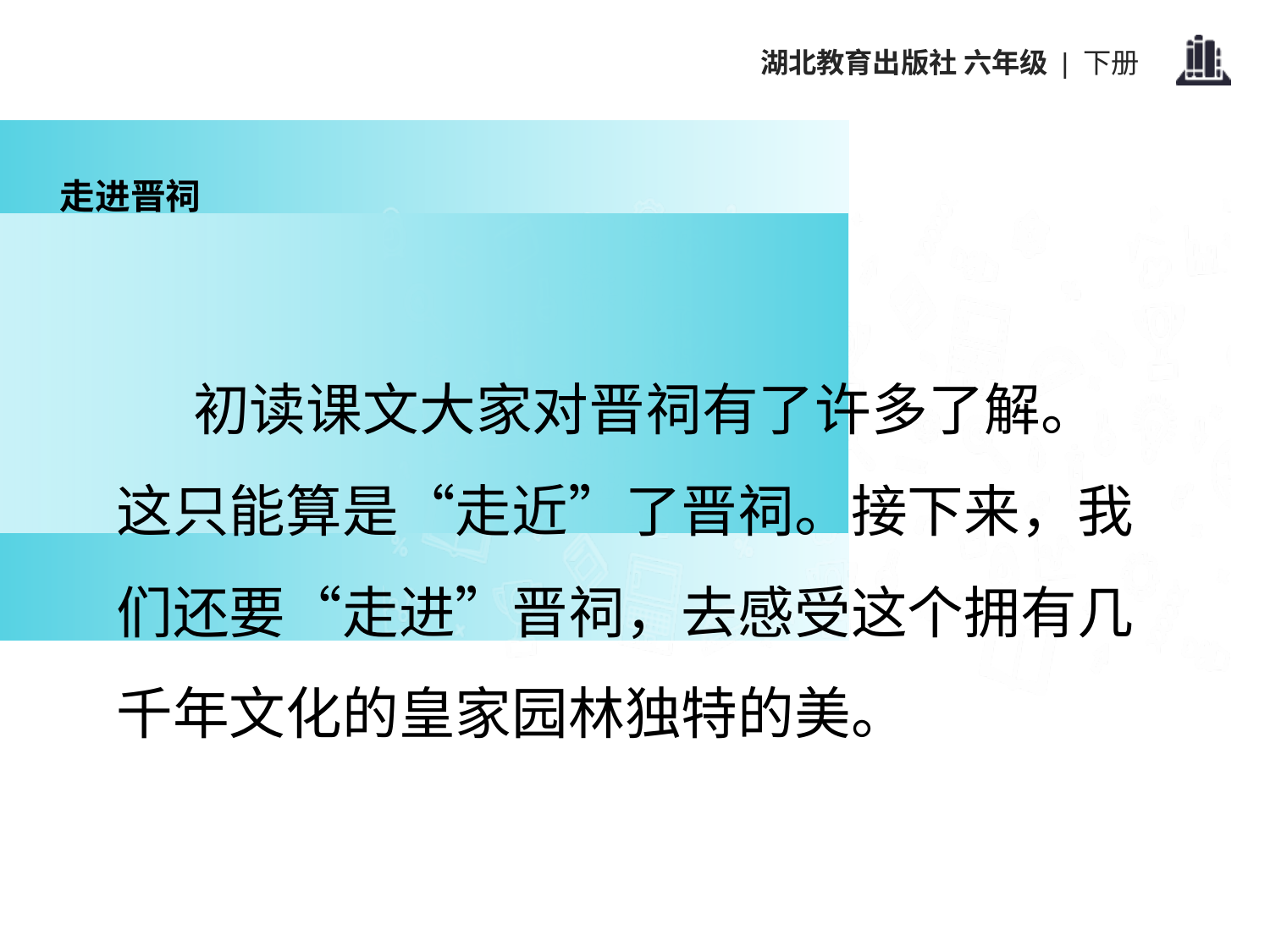

走进晋祠
       初读课文大家对晋祠有了许多了解。这只能算是“走近”了晋祠。接下来，我们还要“走进”晋祠，去感受这个拥有几千年文化的皇家园林独特的美。